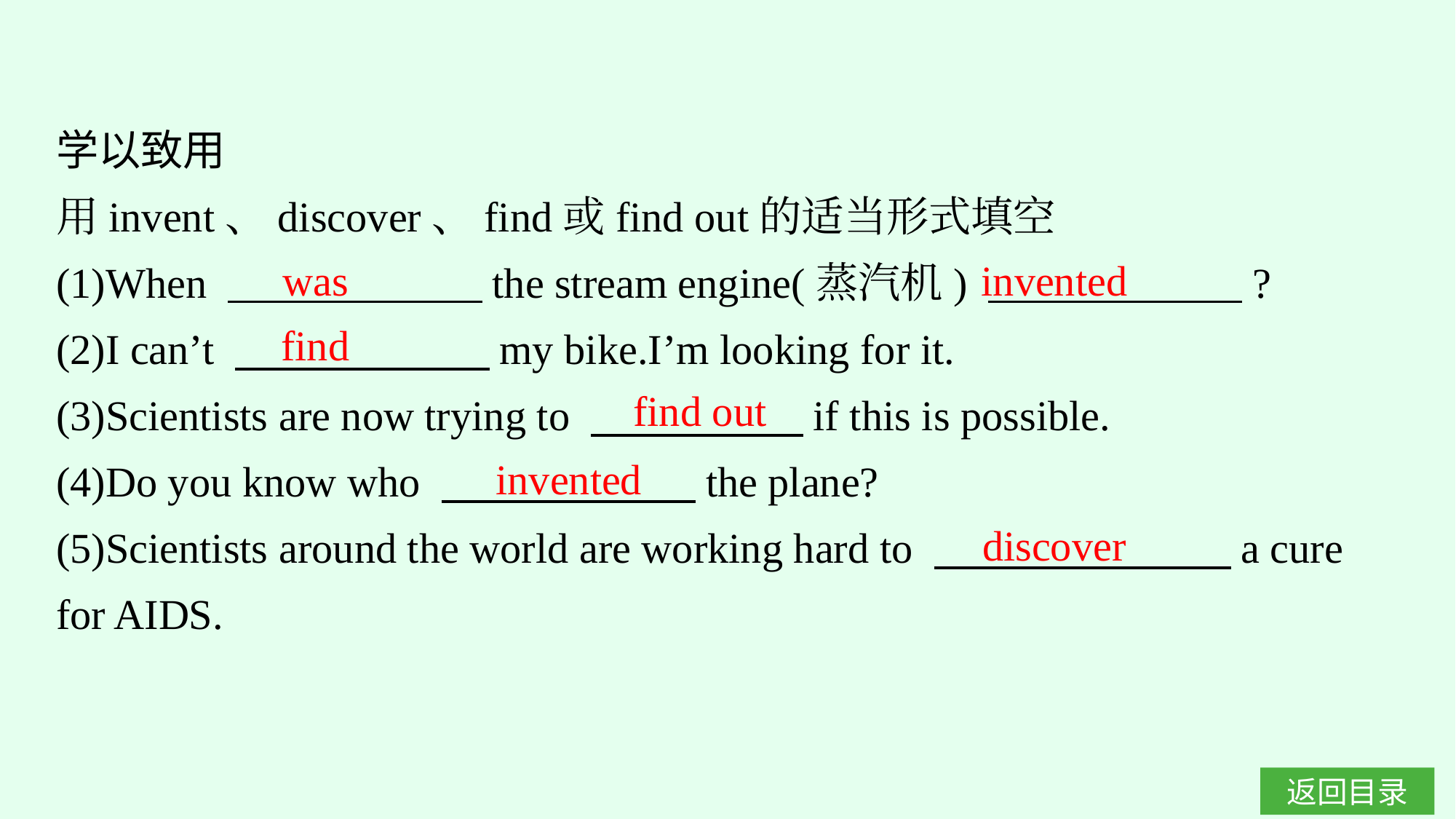

学以致用
用invent、discover、find或find out的适当形式填空
(1)When 　　　　　　the stream engine(蒸汽机) 　　　　　　?
(2)I can’t 　　　　　　my bike.I’m looking for it.
(3)Scientists are now trying to 　　　　　if this is possible.
(4)Do you know who 　　　　　　the plane?
(5)Scientists around the world are working hard to 　　　　　　　a cure for AIDS.
was                                                            invented
find
find out
invented
discover